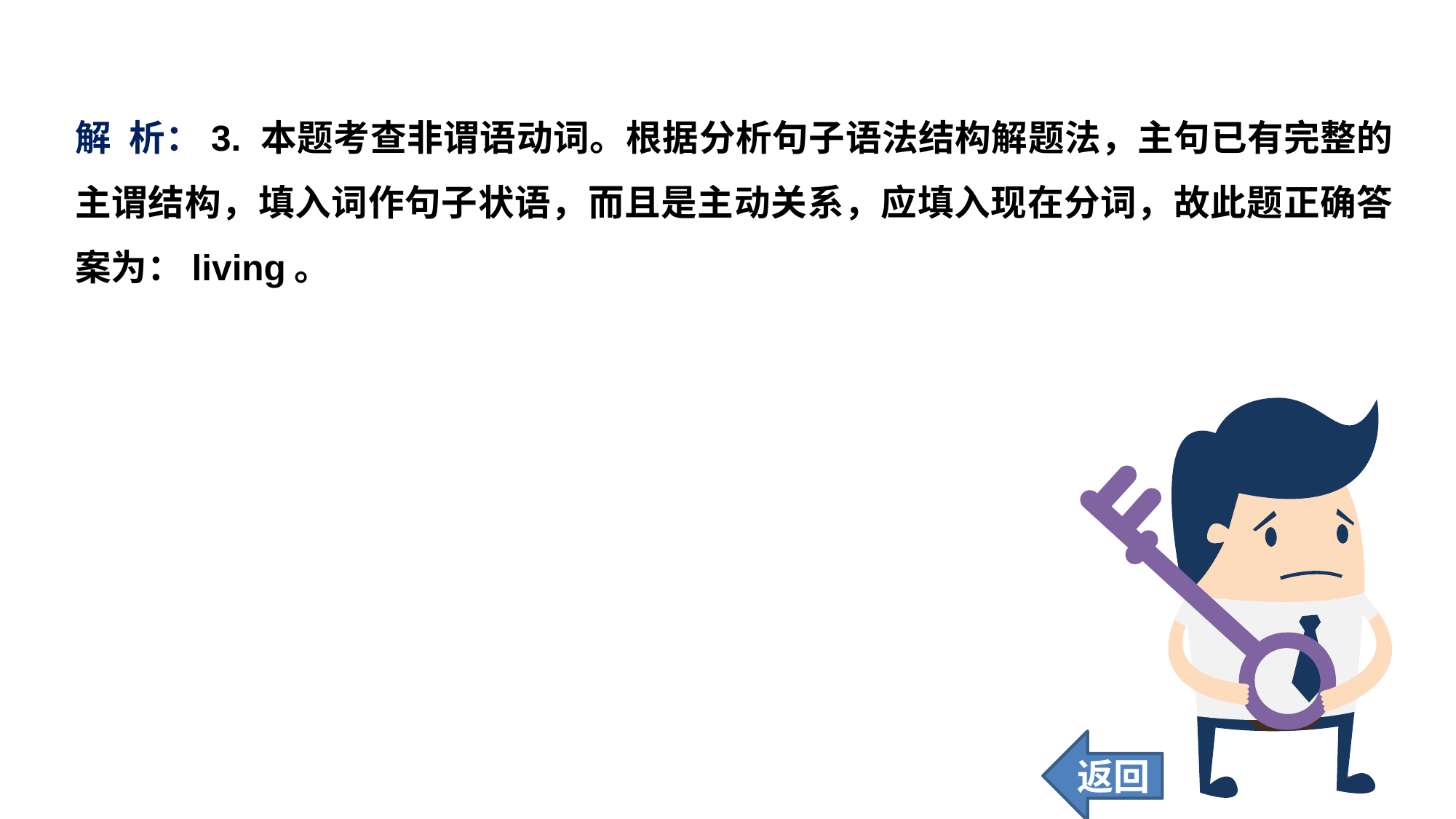

解  析：3. 本题考查非谓语动词。根据分析句子语法结构解题法，主句已有完整的主谓结构，填入词作句子状语，而且是主动关系，应填入现在分词，故此题正确答案为：living。

返回
161